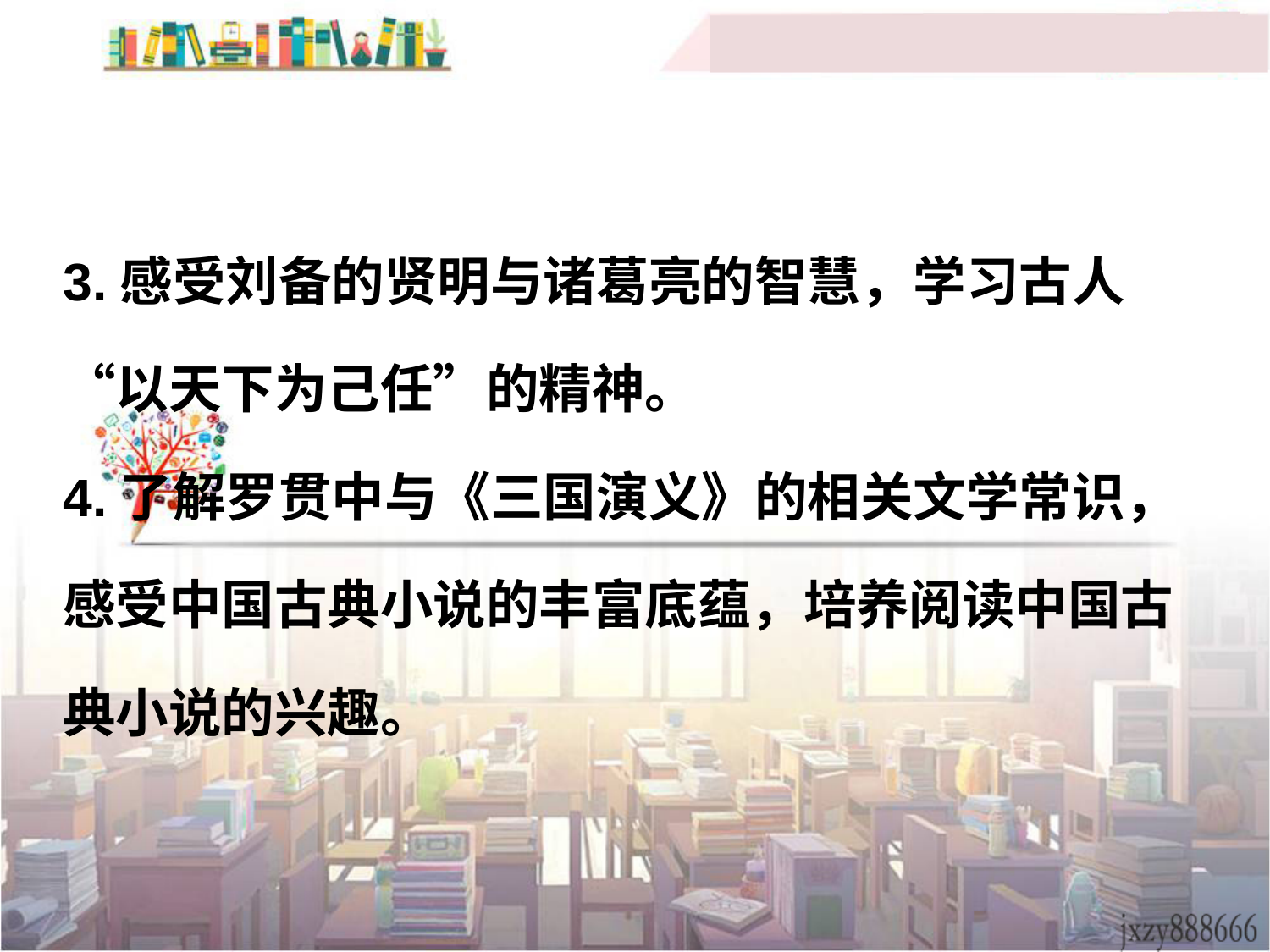

3.感受刘备的贤明与诸葛亮的智慧，学习古人“以天下为己任”的精神。
4.了解罗贯中与《三国演义》的相关文学常识，感受中国古典小说的丰富底蕴，培养阅读中国古典小说的兴趣。